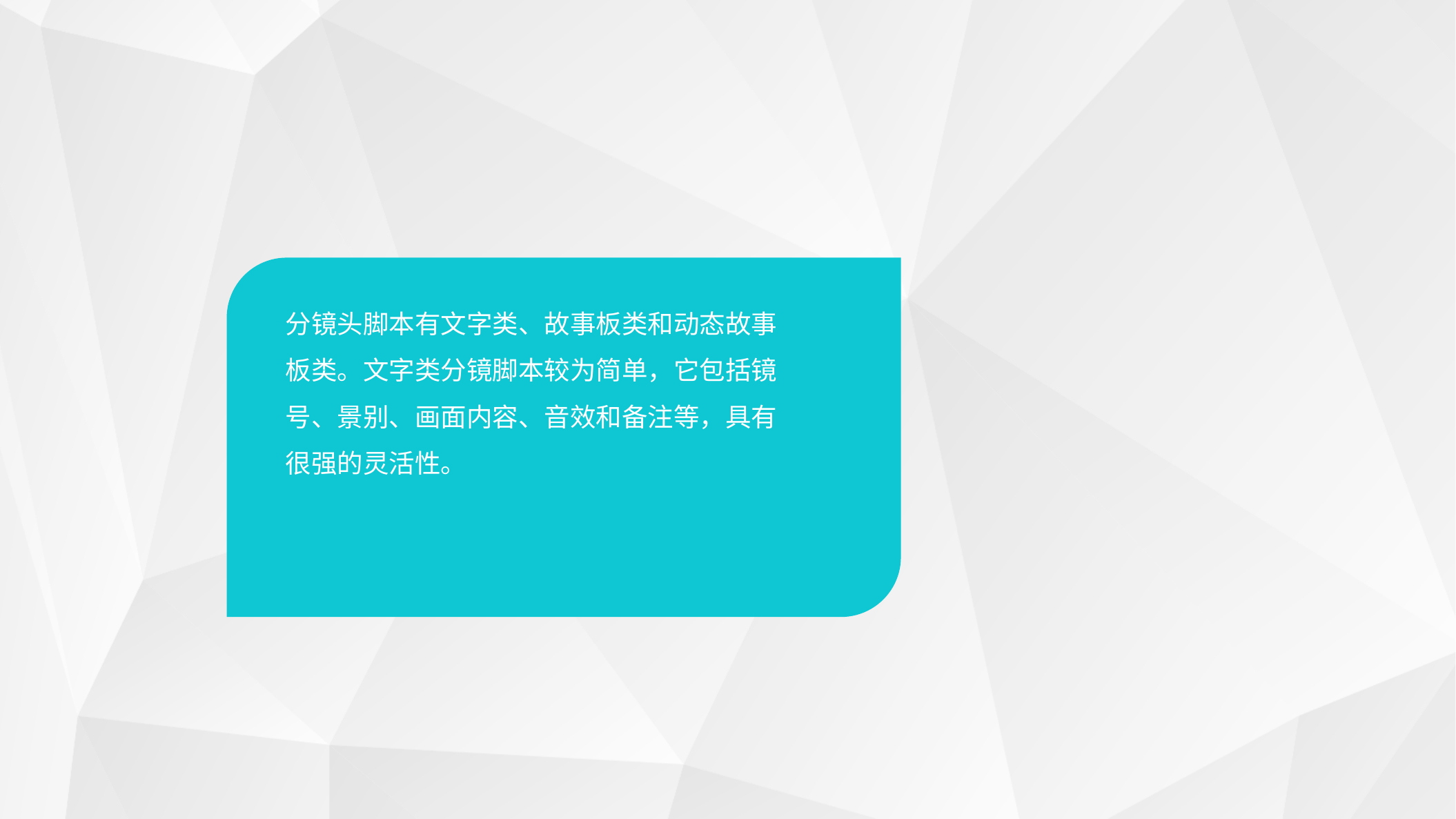

分镜头脚本有文字类、故事板类和动态故事板类。文字类分镜脚本较为简单，它包括镜号、景别、画面内容、音效和备注等，具有很强的灵活性。